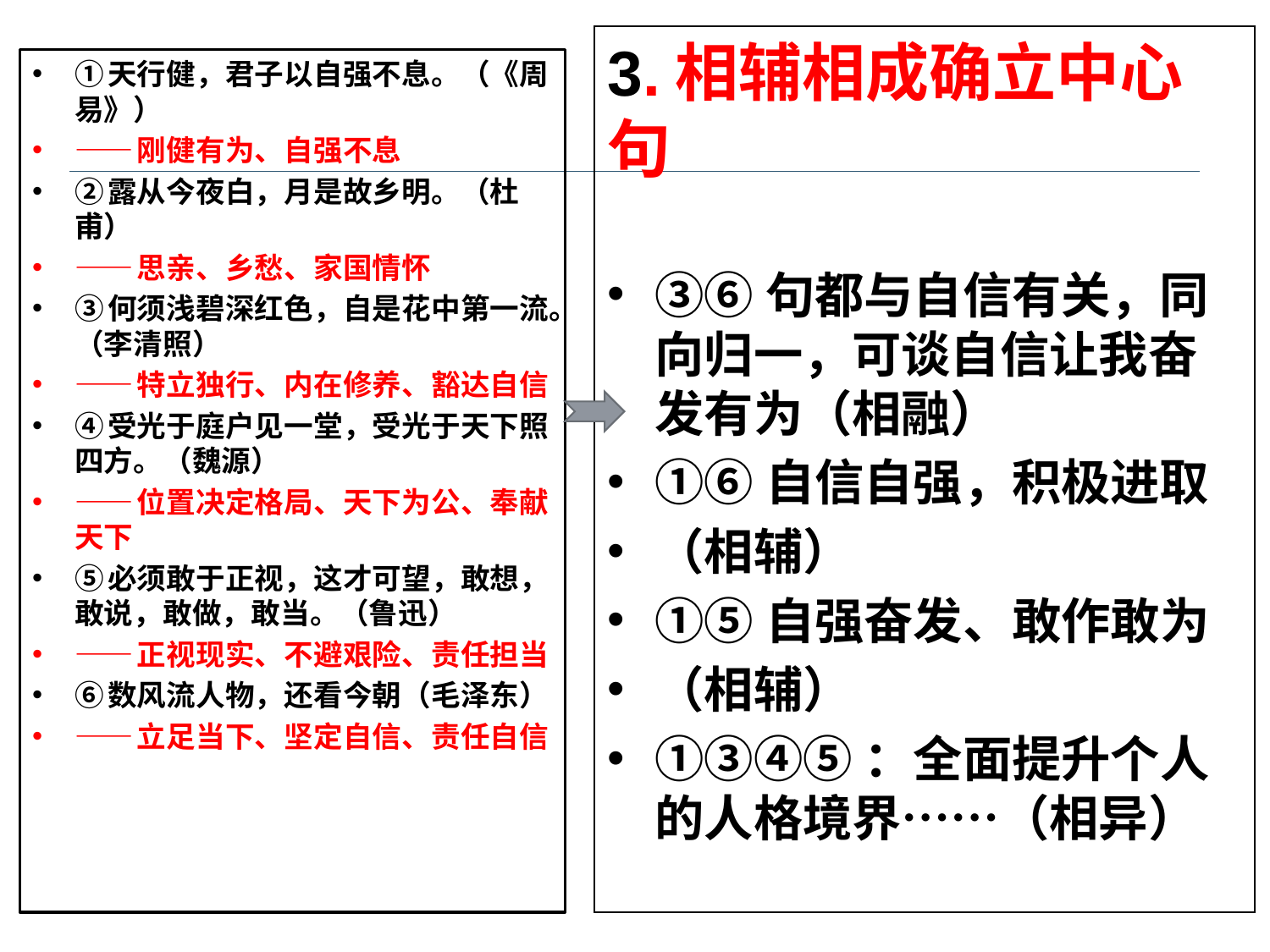

3.相辅相成确立中心句

③⑥句都与自信有关，同向归一，可谈自信让我奋发有为（相融）
①⑥自信自强，积极进取
（相辅）
①⑤自强奋发、敢作敢为
（相辅）
①③④⑤：全面提升个人的人格境界……（相异）

①天行健，君子以自强不息。（《周易》）
——刚健有为、自强不息
②露从今夜白，月是故乡明。（杜甫）
——思亲、乡愁、家国情怀
③何须浅碧深红色，自是花中第一流。（李清照）
——特立独行、内在修养、豁达自信
④受光于庭户见一堂，受光于天下照四方。（魏源）
——位置决定格局、天下为公、奉献天下
⑤必须敢于正视，这才可望，敢想，敢说，敢做，敢当。（鲁迅）
——正视现实、不避艰险、责任担当
⑥数风流人物，还看今朝（毛泽东）
——立足当下、坚定自信、责任自信